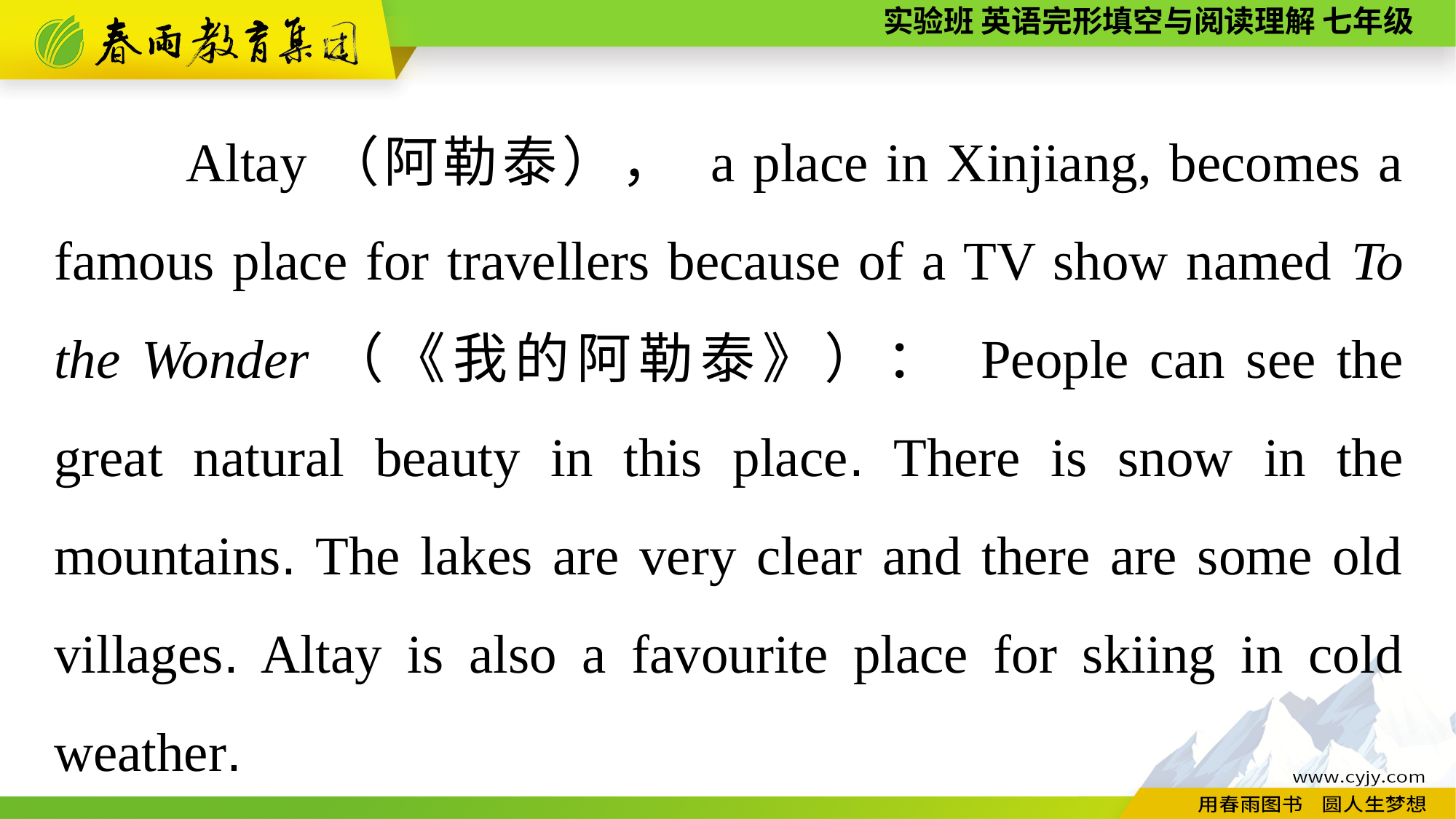

Altay（阿勒泰）， a place in Xinjiang, becomes a famous place for travellers because of a TV show named To the Wonder（《我的阿勒泰》）： People can see the great natural beauty in this place. There is snow in the mountains. The lakes are very clear and there are some old villages. Altay is also a favourite place for skiing in cold weather.